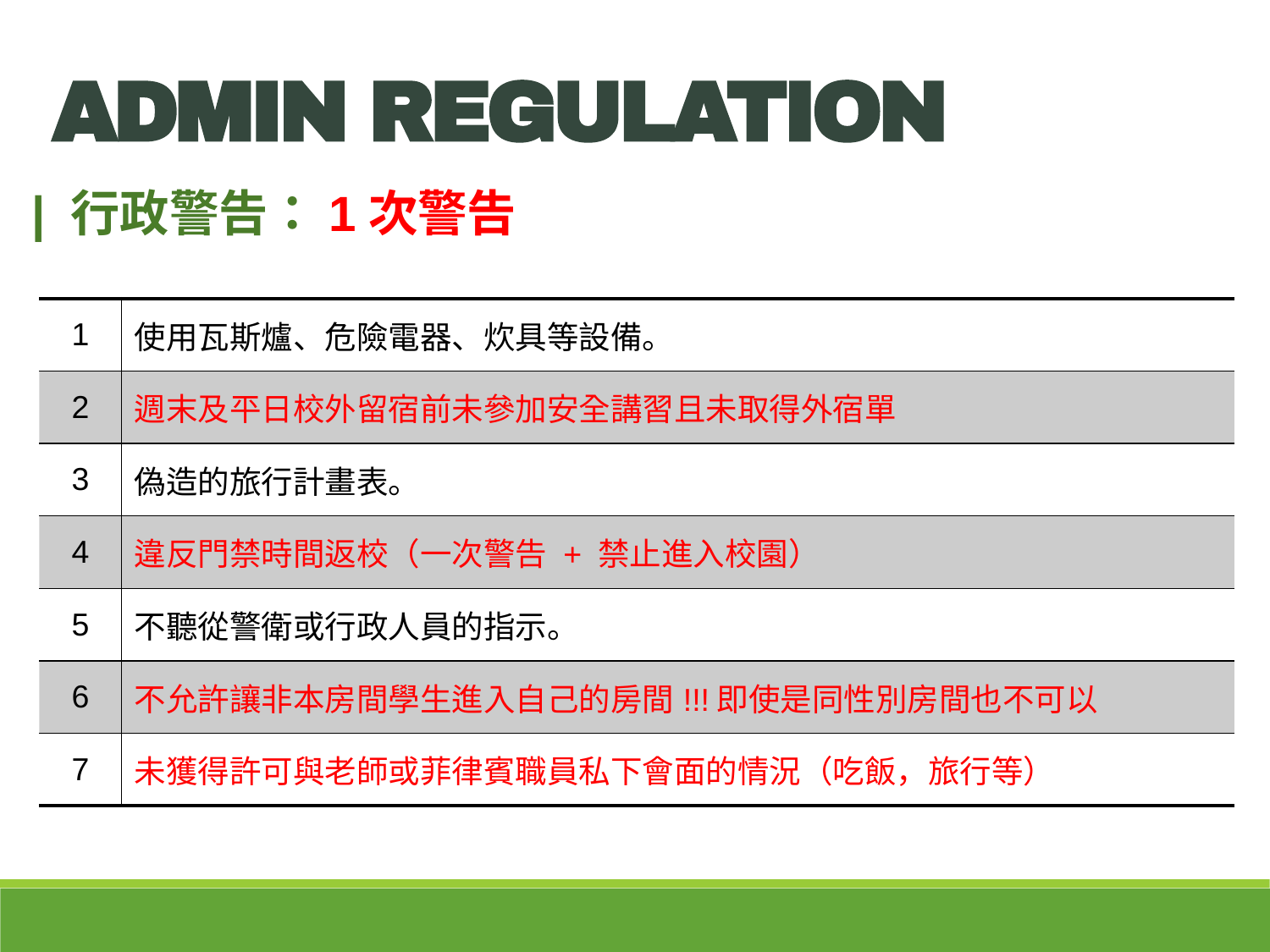

ADMIN regulation
| 行政警告：1次警告
| 1 | 使用瓦斯爐、危險電器、炊具等設備。 |
| --- | --- |
| 2 | 週末及平日校外留宿前未參加安全講習且未取得外宿單 |
| 3 | 偽造的旅行計畫表。 |
| 4 | 違反門禁時間返校（一次警告 + 禁止進入校園） |
| 5 | 不聽從警衛或行政人員的指示。 |
| 6 | 不允許讓非本房間學生進入自己的房間!!!即使是同性別房間也不可以 |
| 7 | 未獲得許可與老師或菲律賓職員私下會面的情況（吃飯，旅行等） |